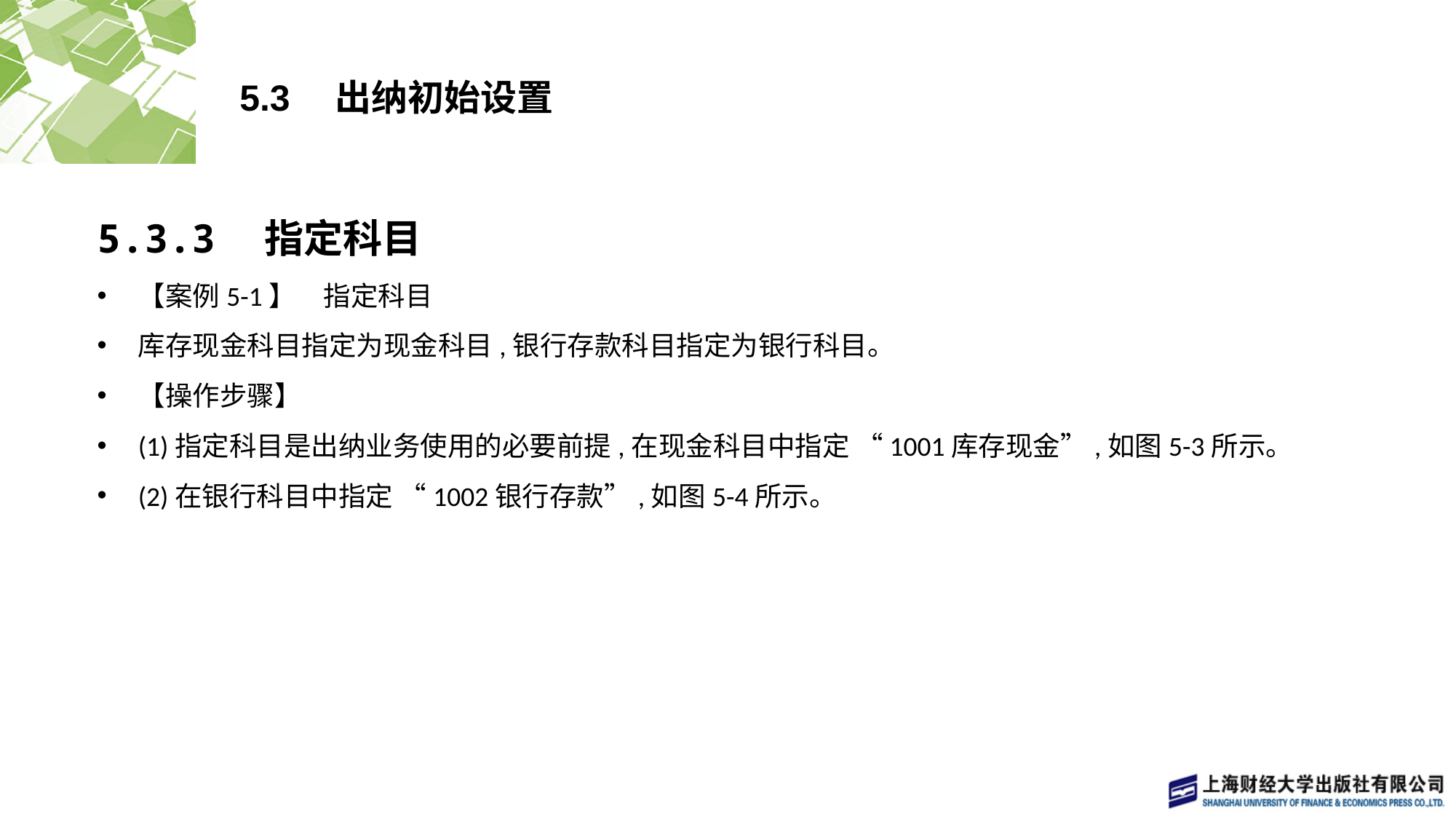

# 5.3　出纳初始设置
5.3.3　指定科目
【案例5-1】　指定科目
库存现金科目指定为现金科目,银行存款科目指定为银行科目。
【操作步骤】
(1)指定科目是出纳业务使用的必要前提,在现金科目中指定 “1001库存现金”,如图5-3所示。
(2)在银行科目中指定 “1002银行存款”,如图5-4所示。